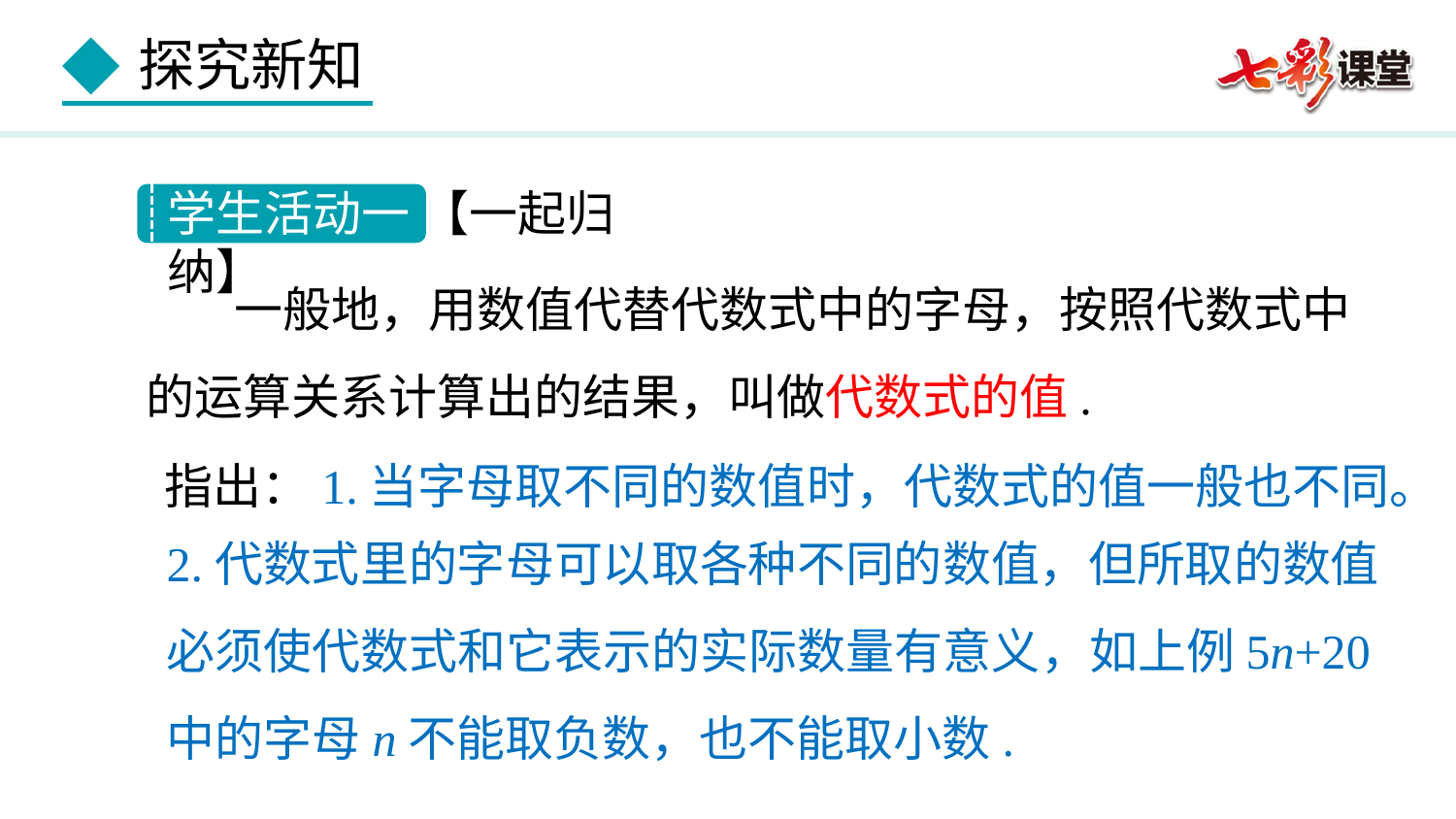

学生活动一 【一起归纳】

       一般地，用数值代替代数式中的字母，按照代数式中的运算关系计算出的结果，叫做代数式的值.
指出：1.当字母取不同的数值时，代数式的值一般也不同。
2.代数式里的字母可以取各种不同的数值，但所取的数值必须使代数式和它表示的实际数量有意义，如上例5n+20中的字母n不能取负数，也不能取小数.